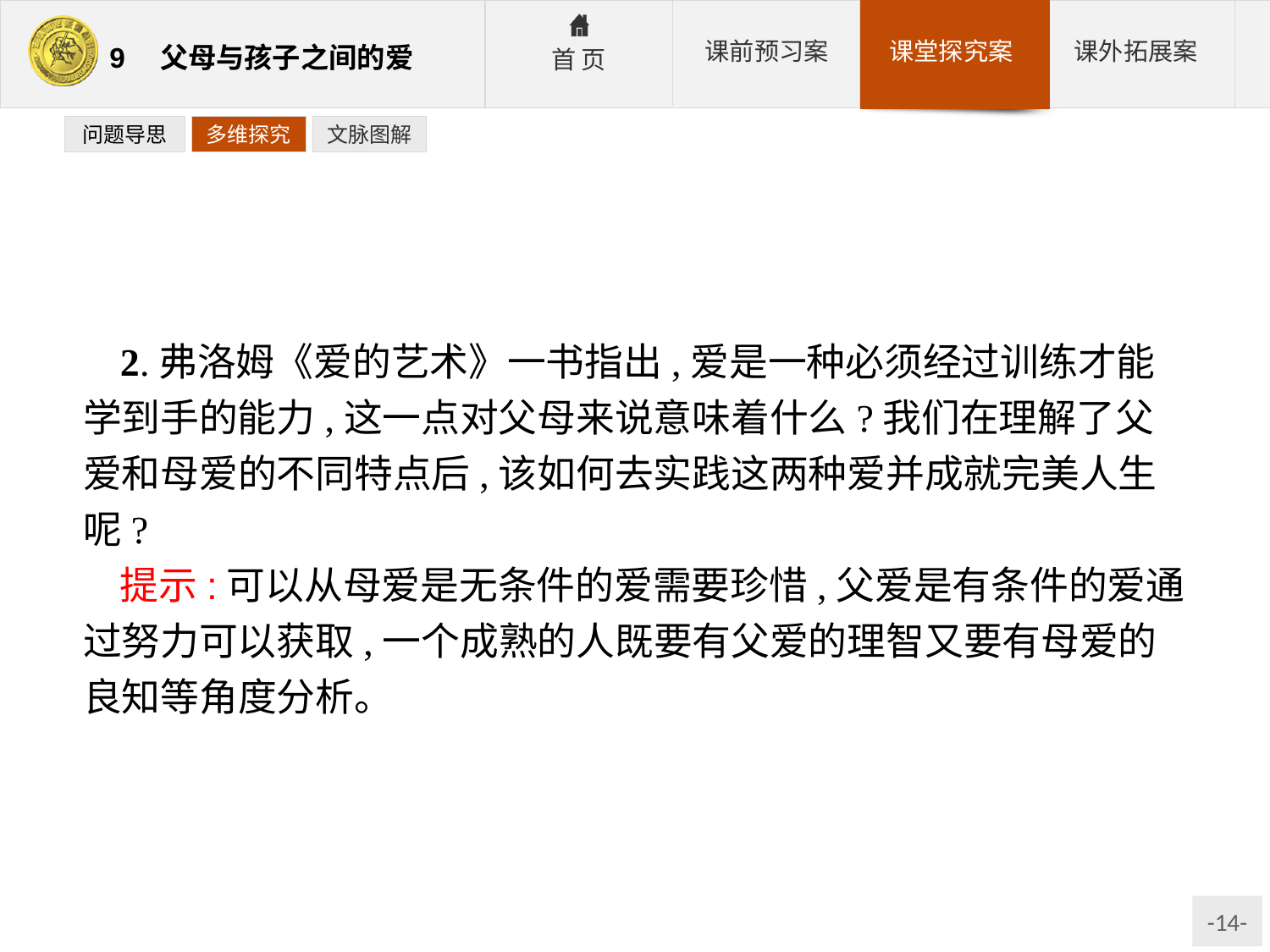

问题导思
多维探究
文脉图解
2.弗洛姆《爱的艺术》一书指出,爱是一种必须经过训练才能学到手的能力,这一点对父母来说意味着什么?我们在理解了父爱和母爱的不同特点后,该如何去实践这两种爱并成就完美人生呢?
提示:可以从母爱是无条件的爱需要珍惜,父爱是有条件的爱通过努力可以获取,一个成熟的人既要有父爱的理智又要有母爱的良知等角度分析。